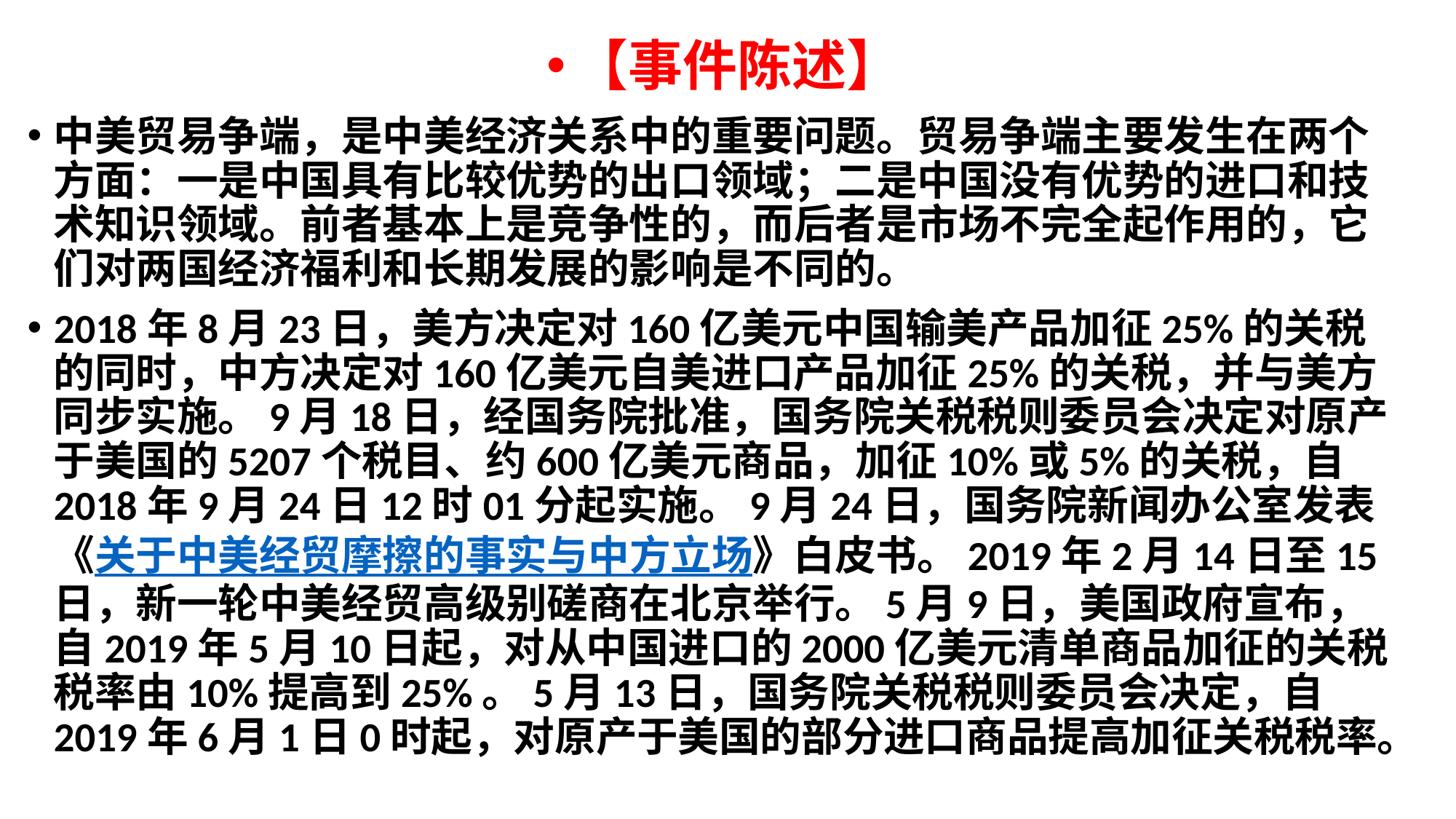

【事件陈述】
中美贸易争端，是中美经济关系中的重要问题。贸易争端主要发生在两个方面：一是中国具有比较优势的出口领域；二是中国没有优势的进口和技术知识领域。前者基本上是竞争性的，而后者是市场不完全起作用的，它们对两国经济福利和长期发展的影响是不同的。
2018年​​8月23日，美方决定对160亿美元中国输美产品加征25%的关税的同时，中方决定对160亿美元自美进口产品加征25%的关税，并与美方同步实施。9月18日，经国务院批准，国务院关税税则委员会决定对原产于美国的5207个税目、约600亿美元商品，加征10%或5%的关税，自2018年9月24日12时01分起实施。9月24日，国务院新闻办公室发表《关于中美经贸摩擦的事实与中方立场》白皮书。2019年2月14日至15日，新一轮中美经贸高级别磋商在北京举行。5月9日，美国政府宣布，自2019年5月10日起，对从中国进口的2000亿美元清单商品加征的关税税率由10%提高到25%。5月13日，国务院关税税则委员会决定，自2019年6月1日0时起，对原产于美国的部分进口商品提高加征关税税率。